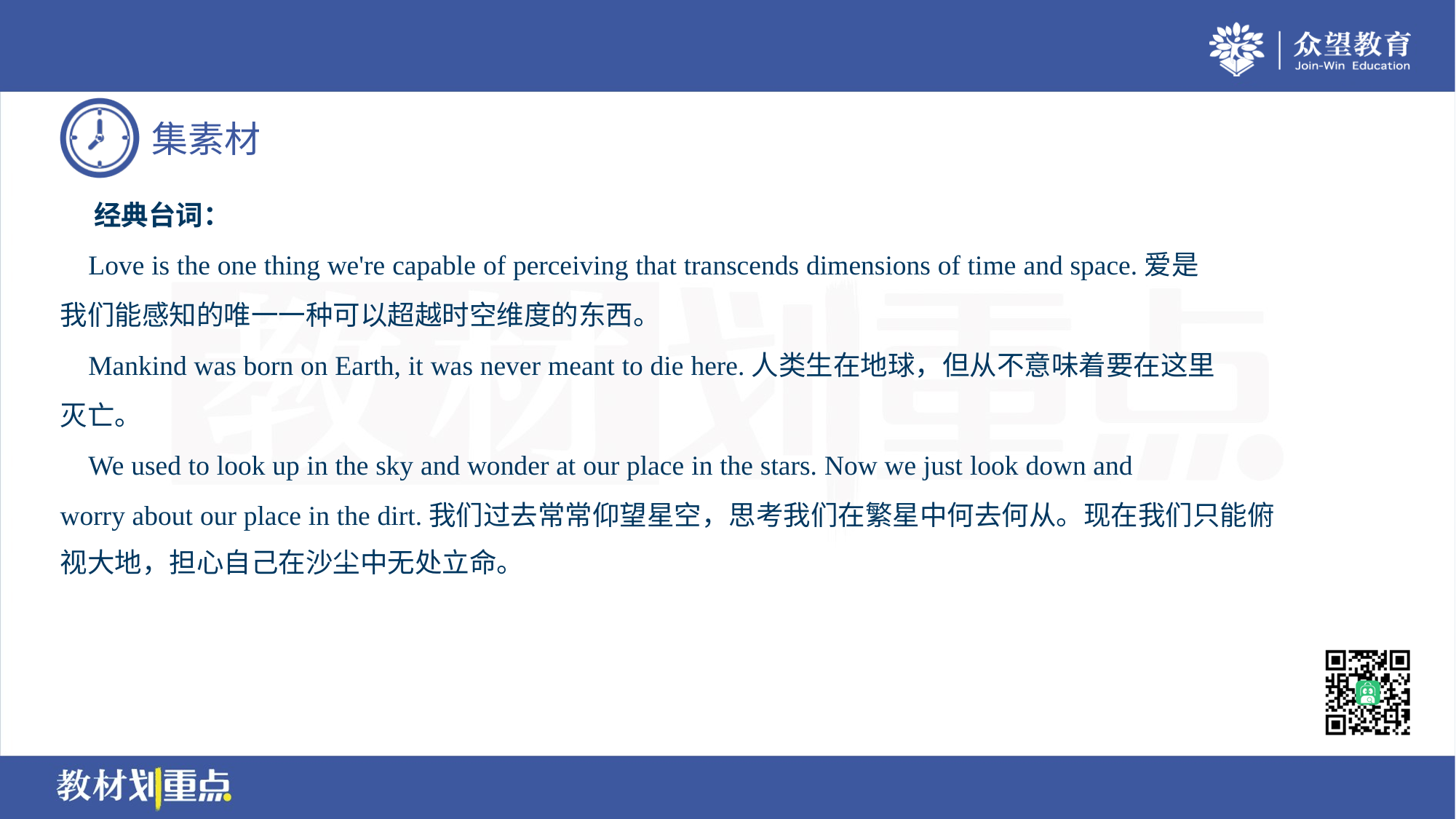

经典台词：
    Love is the one thing we're capable of perceiving that transcends dimensions of time and space.爱是
我们能感知的唯一一种可以超越时空维度的东西。
    Mankind was born on Earth, it was never meant to die here.人类生在地球，但从不意味着要在这里
灭亡。
    We used to look up in the sky and wonder at our place in the stars. Now we just look down and
worry about our place in the dirt.我们过去常常仰望星空，思考我们在繁星中何去何从。现在我们只能俯
视大地，担心自己在沙尘中无处立命。